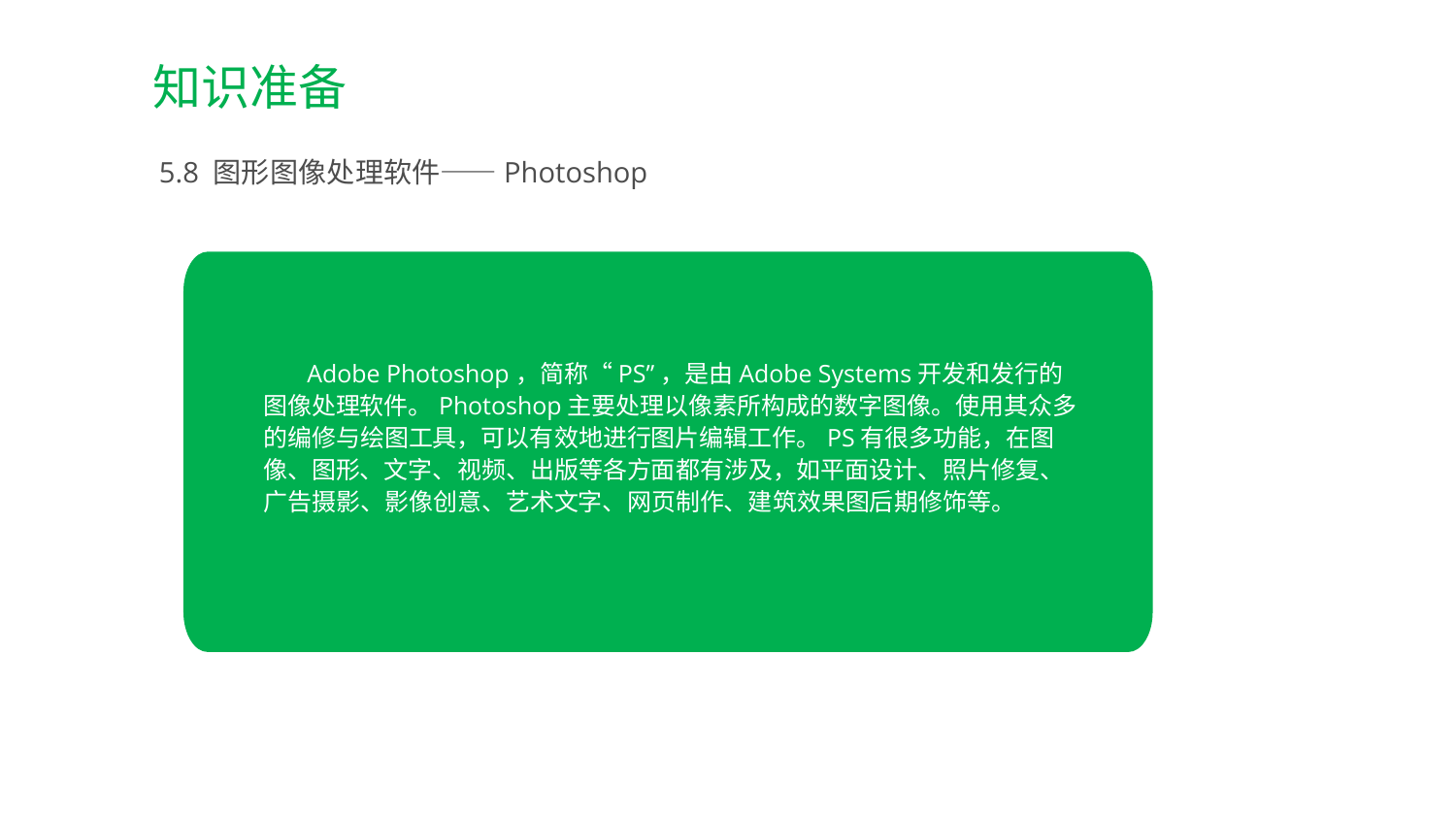

知识准备

5.8 图形图像处理软件——Photoshop

       Adobe Photoshop，简称“PS”，是由Adobe Systems开发和发行的图像处理软件。Photoshop主要处理以像素所构成的数字图像。使用其众多的编修与绘图工具，可以有效地进行图片编辑工作。PS有很多功能，在图像、图形、文字、视频、出版等各方面都有涉及，如平面设计、照片修复、广告摄影、影像创意、艺术文字、网页制作、建筑效果图后期修饰等。